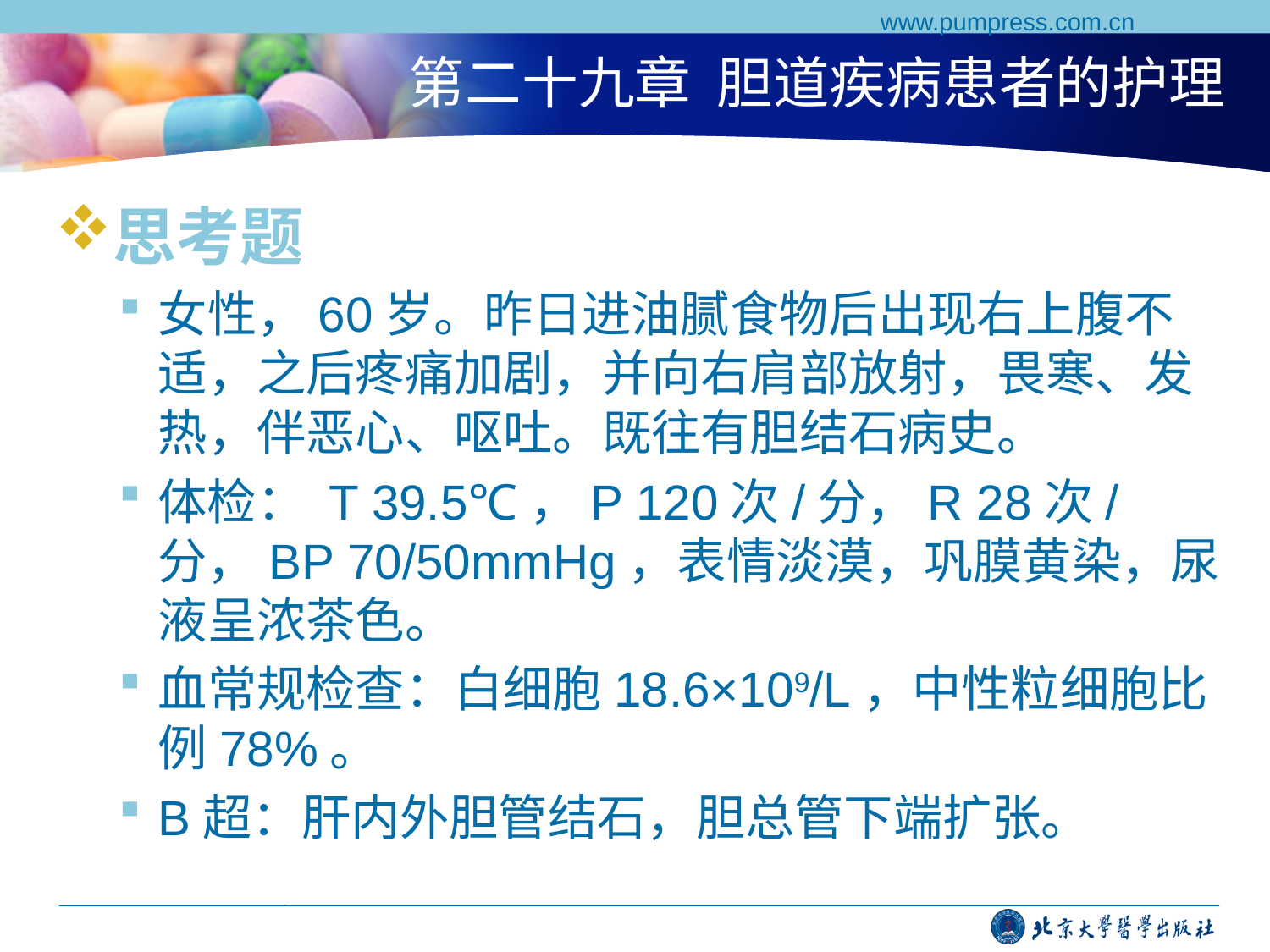

www.pumpress.com.cn
# 第二十九章  胆道疾病患者的护理
思考题
女性，60岁。昨日进油腻食物后出现右上腹不适，之后疼痛加剧，并向右肩部放射，畏寒、发热，伴恶心、呕吐。既往有胆结石病史。
体检： T 39.5℃，P 120次/分，R 28次/分，BP 70/50mmHg，表情淡漠，巩膜黄染，尿液呈浓茶色。
血常规检查：白细胞18.6×109/L，中性粒细胞比例78%。
B超：肝内外胆管结石，胆总管下端扩张。